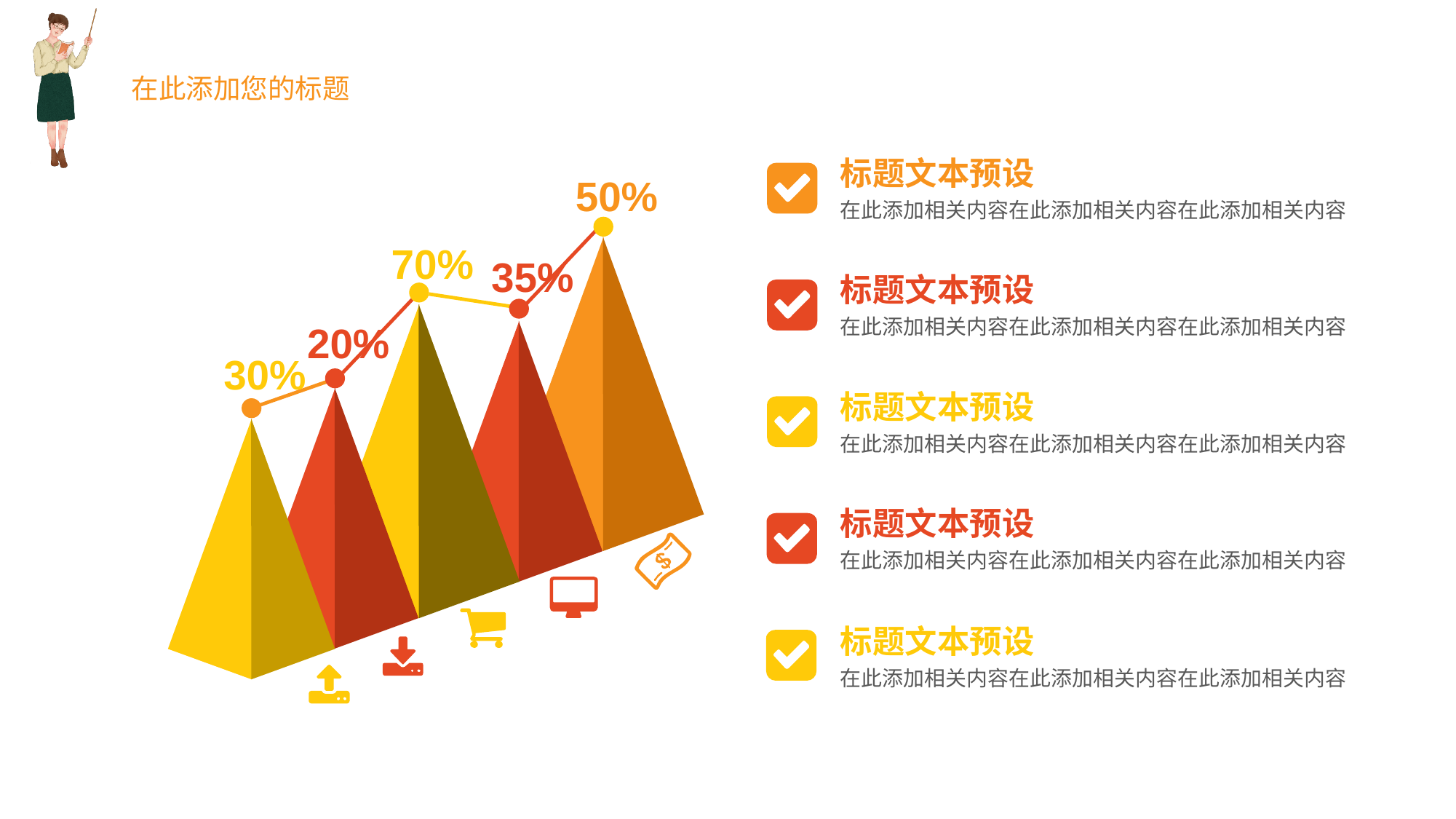

标题文本预设
在此添加相关内容在此添加相关内容在此添加相关内容

标题文本预设
在此添加相关内容在此添加相关内容在此添加相关内容

标题文本预设
在此添加相关内容在此添加相关内容在此添加相关内容

标题文本预设
在此添加相关内容在此添加相关内容在此添加相关内容

标题文本预设
在此添加相关内容在此添加相关内容在此添加相关内容

50%

70%
35%

20%

30%